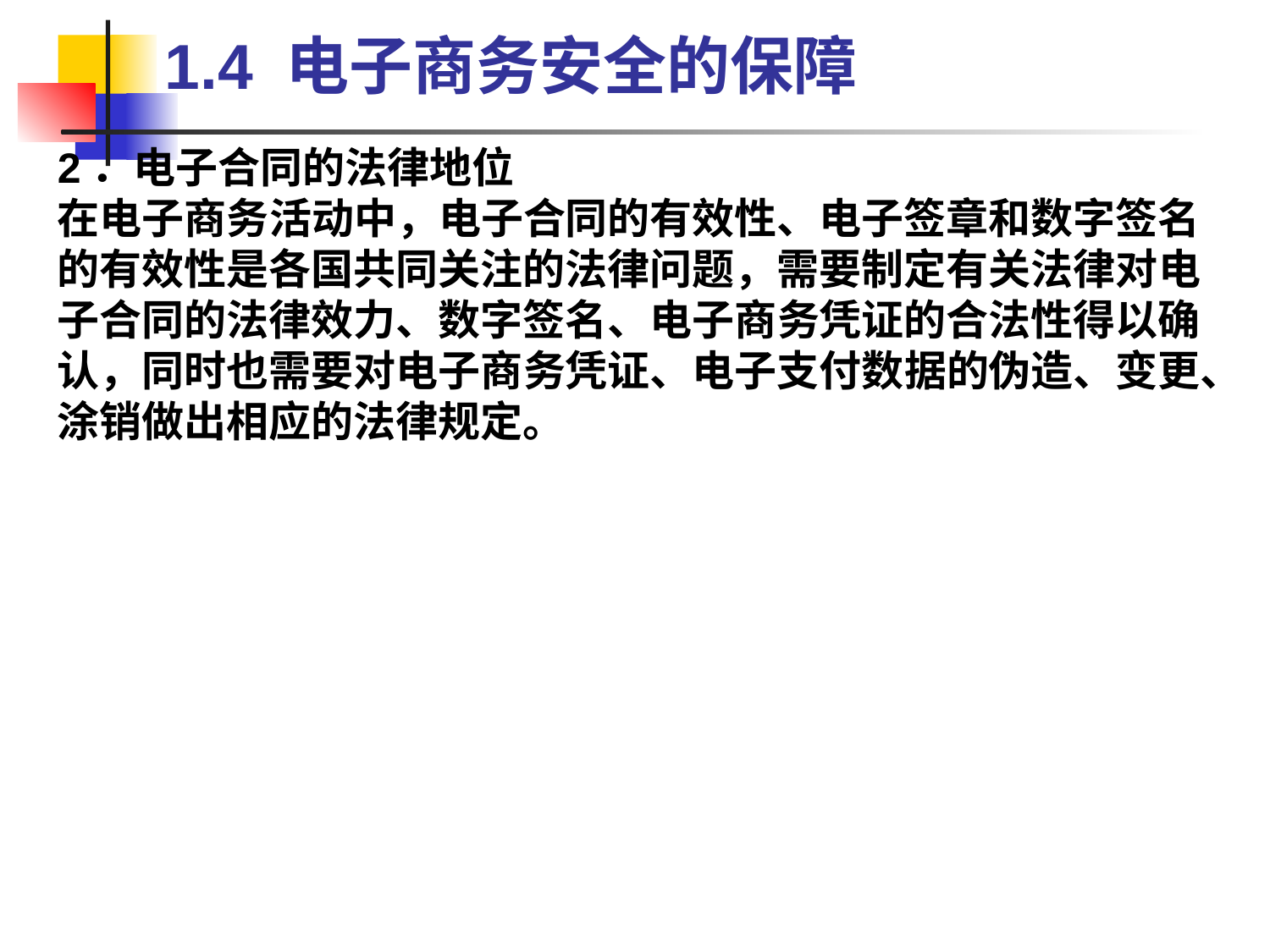

1.4 电子商务安全的保障
2．电子合同的法律地位
在电子商务活动中，电子合同的有效性、电子签章和数字签名的有效性是各国共同关注的法律问题，需要制定有关法律对电子合同的法律效力、数字签名、电子商务凭证的合法性得以确认，同时也需要对电子商务凭证、电子支付数据的伪造、变更、涂销做出相应的法律规定。